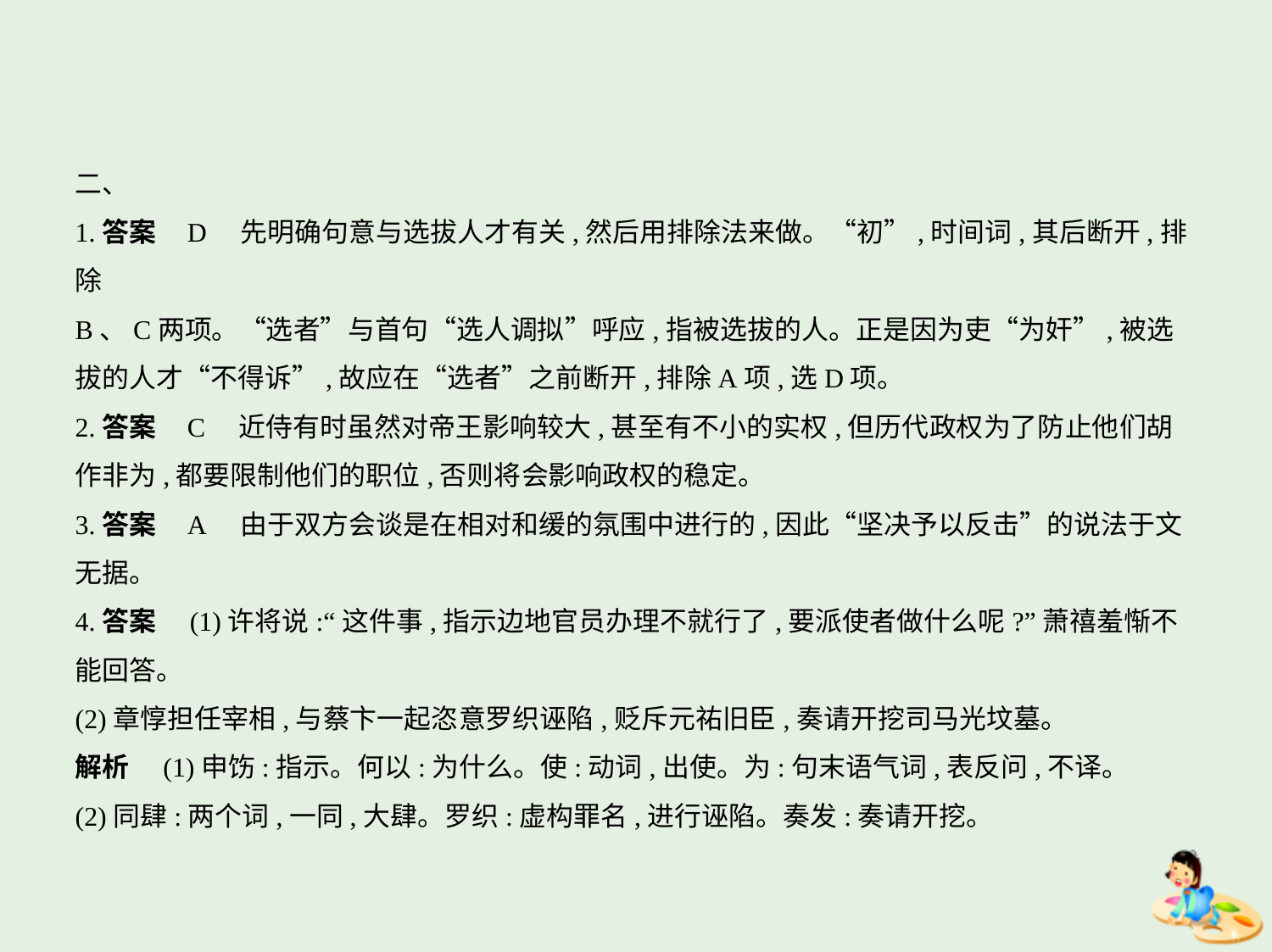

二、
1.答案    D　先明确句意与选拔人才有关,然后用排除法来做。“初”,时间词,其后断开,排除
B、C两项。“选者”与首句“选人调拟”呼应,指被选拔的人。正是因为吏“为奸”,被选
拔的人才“不得诉”,故应在“选者”之前断开,排除A项,选D项。
2.答案    C　近侍有时虽然对帝王影响较大,甚至有不小的实权,但历代政权为了防止他们胡
作非为,都要限制他们的职位,否则将会影响政权的稳定。
3.答案    A　由于双方会谈是在相对和缓的氛围中进行的,因此“坚决予以反击”的说法于文
无据。
4.答案　(1)许将说:“这件事,指示边地官员办理不就行了,要派使者做什么呢?”萧禧羞惭不
能回答。
(2)章惇担任宰相,与蔡卞一起恣意罗织诬陷,贬斥元祐旧臣,奏请开挖司马光坟墓。
解析　(1)申饬:指示。何以:为什么。使:动词,出使。为:句末语气词,表反问,不译。
(2)同肆:两个词,一同,大肆。罗织:虚构罪名,进行诬陷。奏发:奏请开挖。